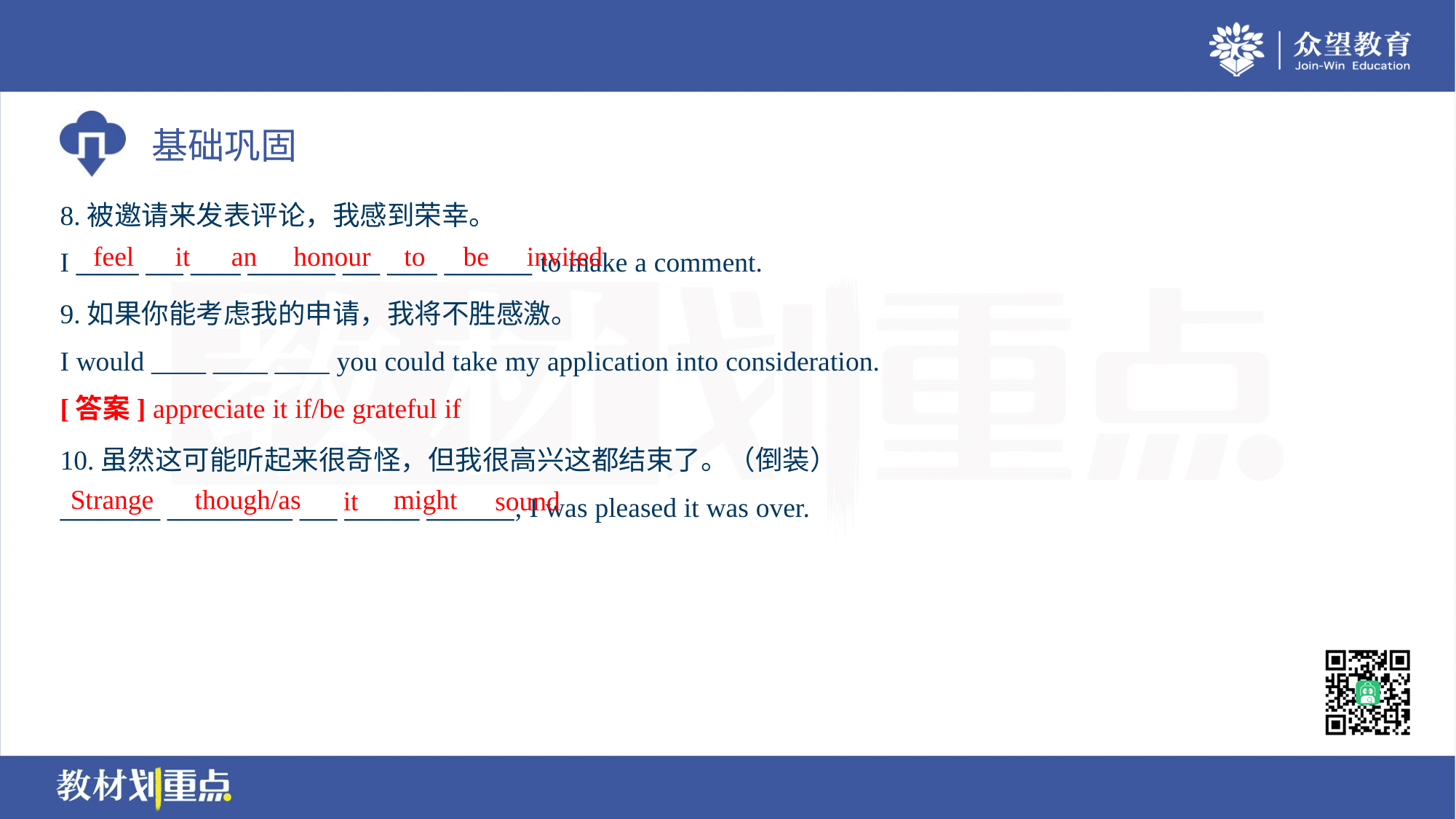

8.被邀请来发表评论，我感到荣幸。
I _____ ___ ____ _______ ___ ____ _______ to make a comment.
feel
it
an
honour
to
be
invited
9.如果你能考虑我的申请，我将不胜感激。
I would ____ ____ ____ you could take my application into consideration.
[答案] appreciate it if/be grateful if
10.虽然这可能听起来很奇怪，但我很高兴这都结束了。（倒装）
________ __________ ___ ______ _______, I was pleased it was over.
Strange
though/as
might
it
sound